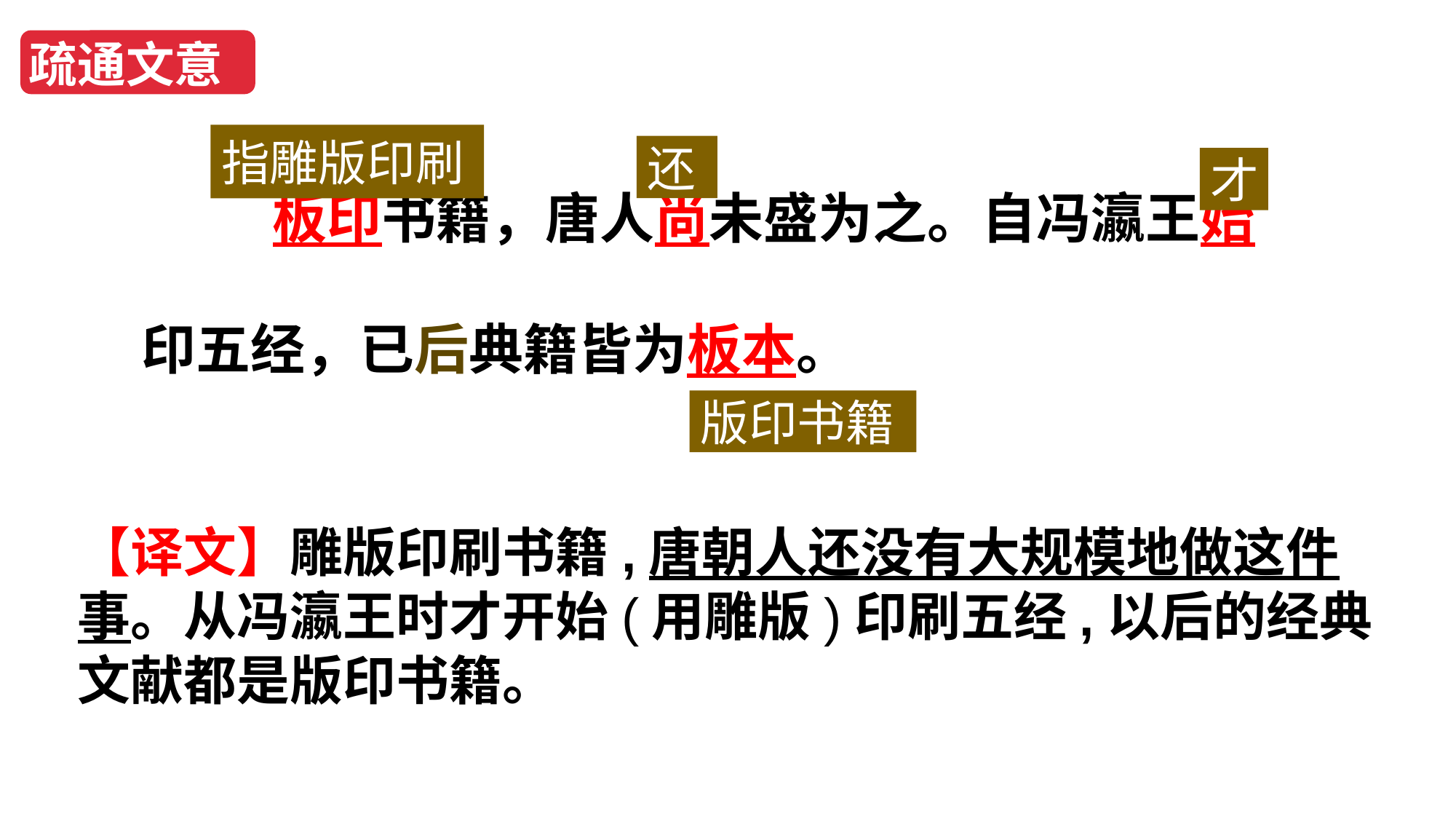

疏通文意

　　板印书籍，唐人尚未盛为之。自冯瀛王始印五经，已后典籍皆为板本。
指雕版印刷
还
才
版印书籍
【译文】雕版印刷书籍,唐朝人还没有大规模地做这件事。从冯瀛王时才开始(用雕版)印刷五经,以后的经典文献都是版印书籍。